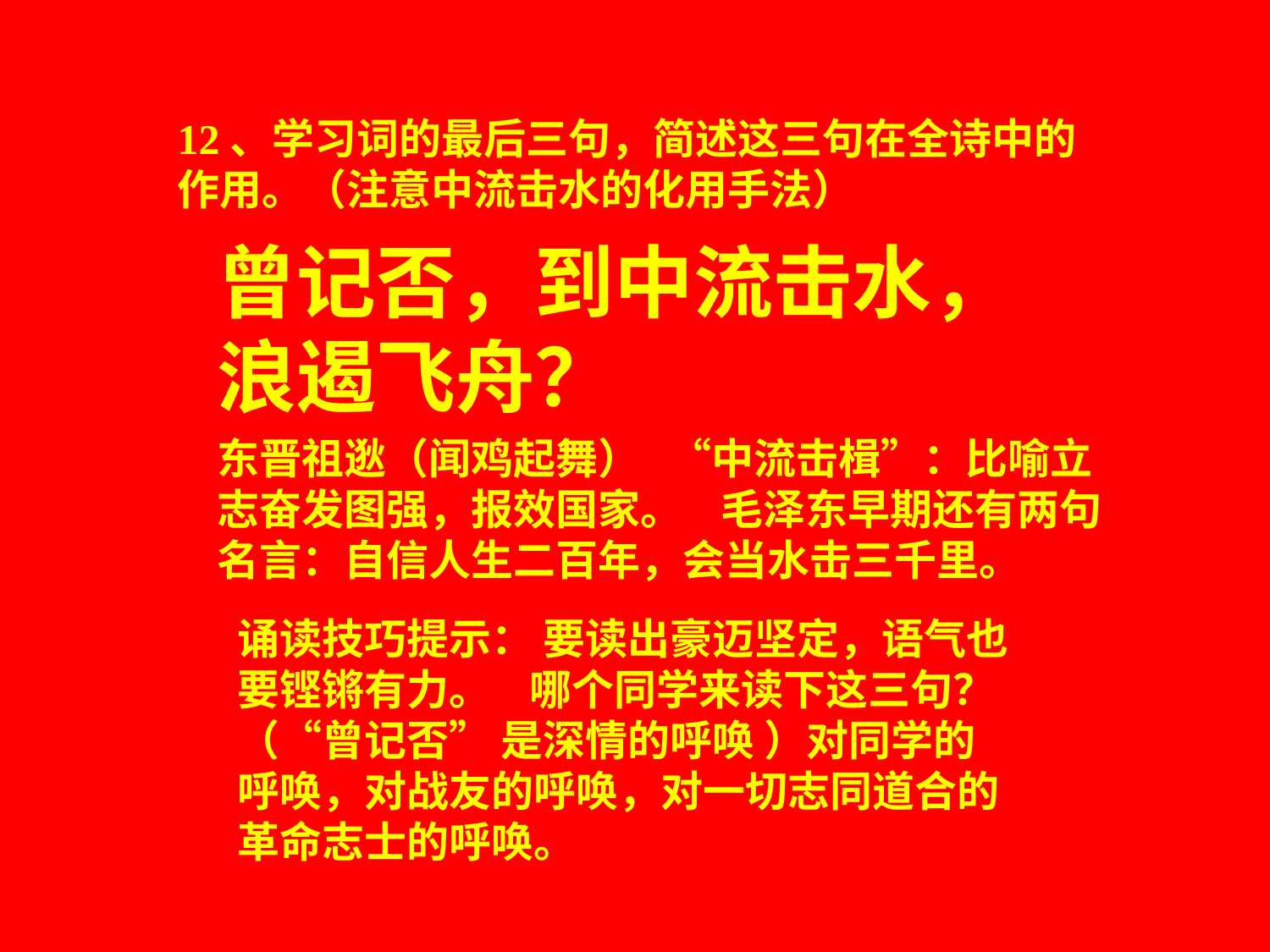

12、学习词的最后三句，简述这三句在全诗中的作用。（注意中流击水的化用手法）
曾记否，到中流击水，浪遏飞舟？
东晋祖逖（闻鸡起舞）   “中流击楫”：比喻立志奋发图强，报效国家。    毛泽东早期还有两句名言：自信人生二百年，会当水击三千里。
诵读技巧提示： 要读出豪迈坚定，语气也要铿锵有力。    哪个同学来读下这三句？（“曾记否” 是深情的呼唤 ）对同学的呼唤，对战友的呼唤，对一切志同道合的革命志士的呼唤。